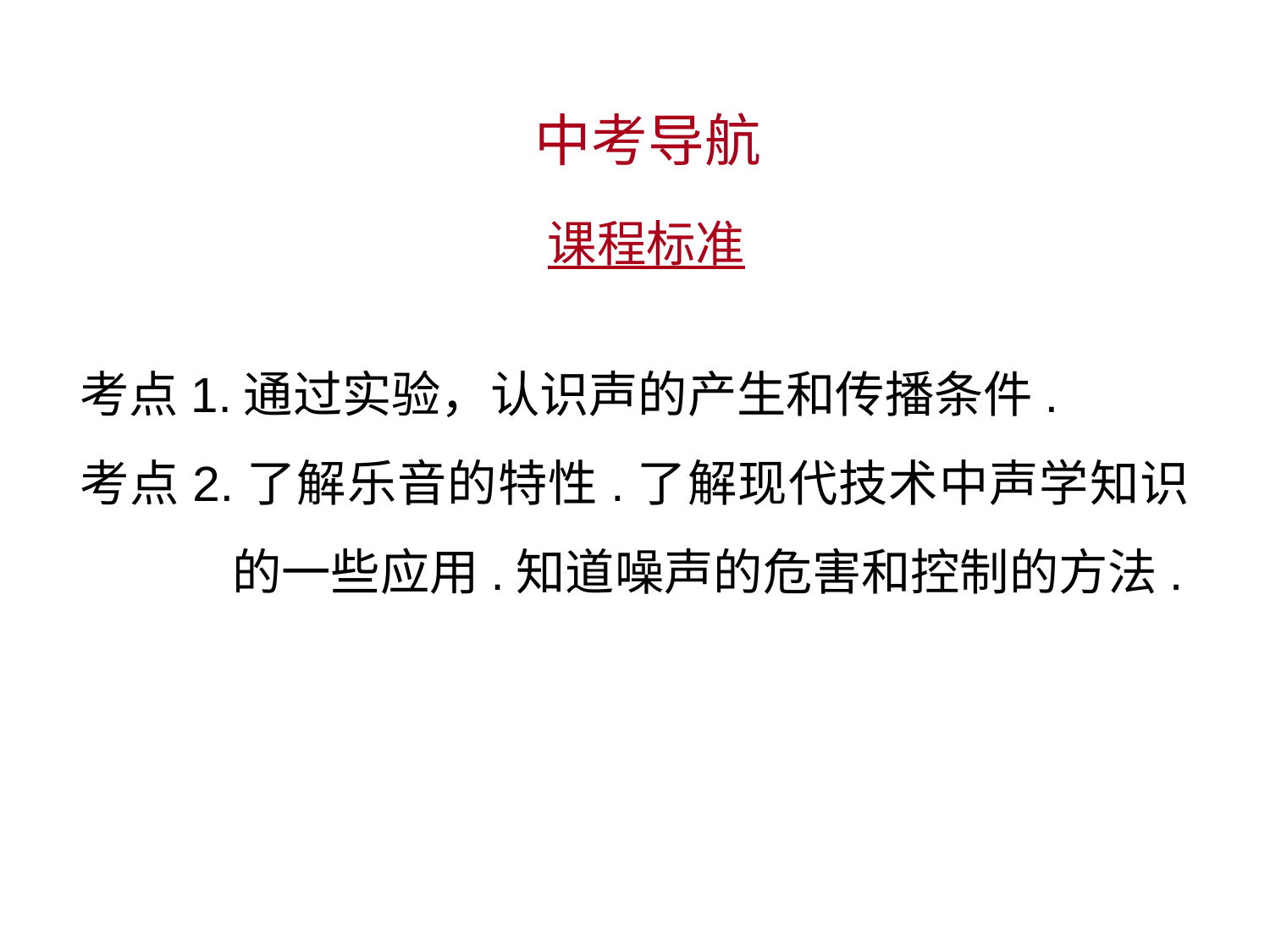

中考导航
 课程标准
考点1.通过实验，认识声的产生和传播条件.
考点2.了解乐音的特性.了解现代技术中声学知识的一些应用.知道噪声的危害和控制的方法.